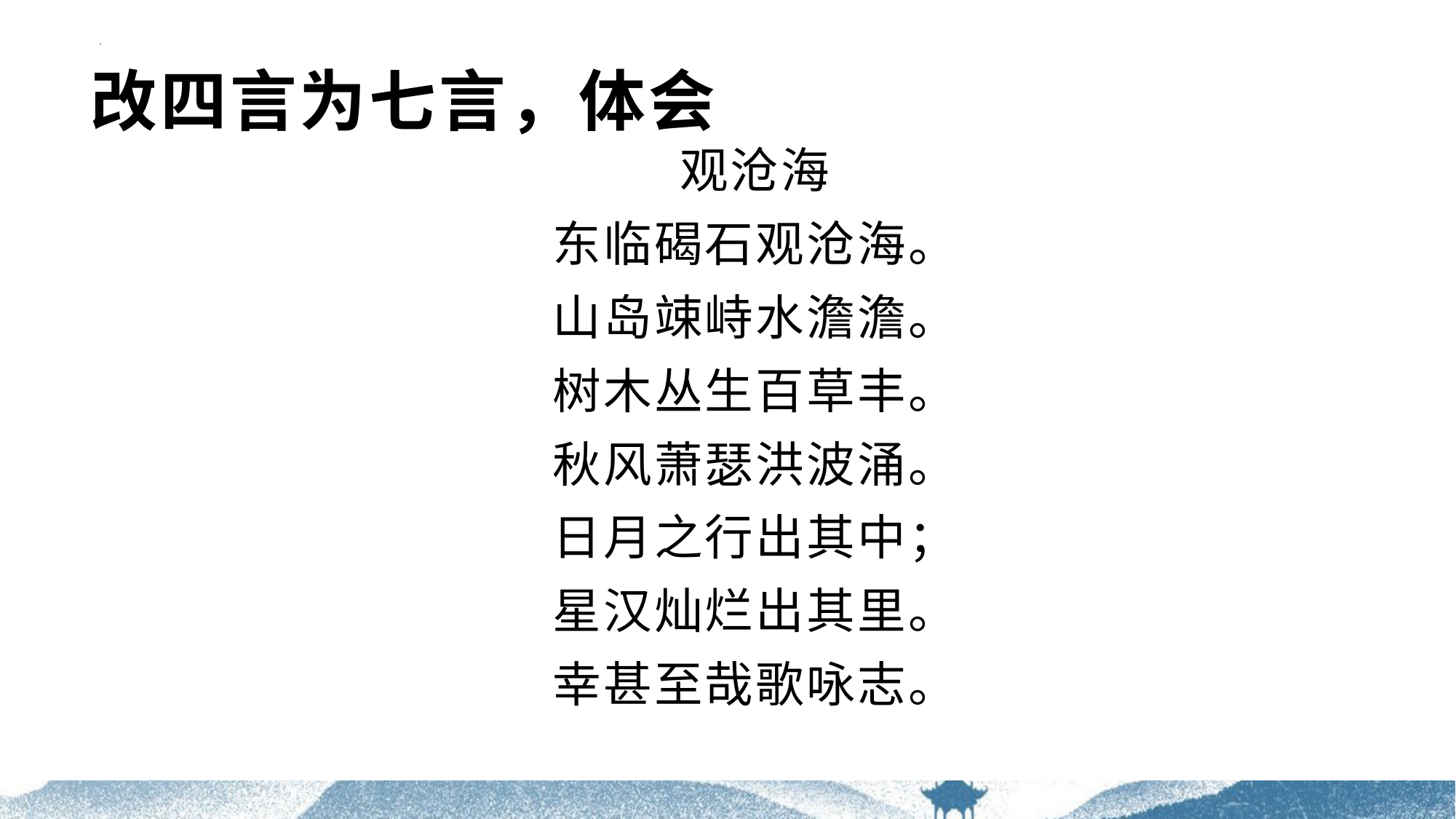

# 改四言为七言，体会
观沧海
东临碣石观沧海。
山岛竦峙水澹澹。
树木丛生百草丰。
秋风萧瑟洪波涌。
日月之行出其中；
星汉灿烂出其里。
幸甚至哉歌咏志。